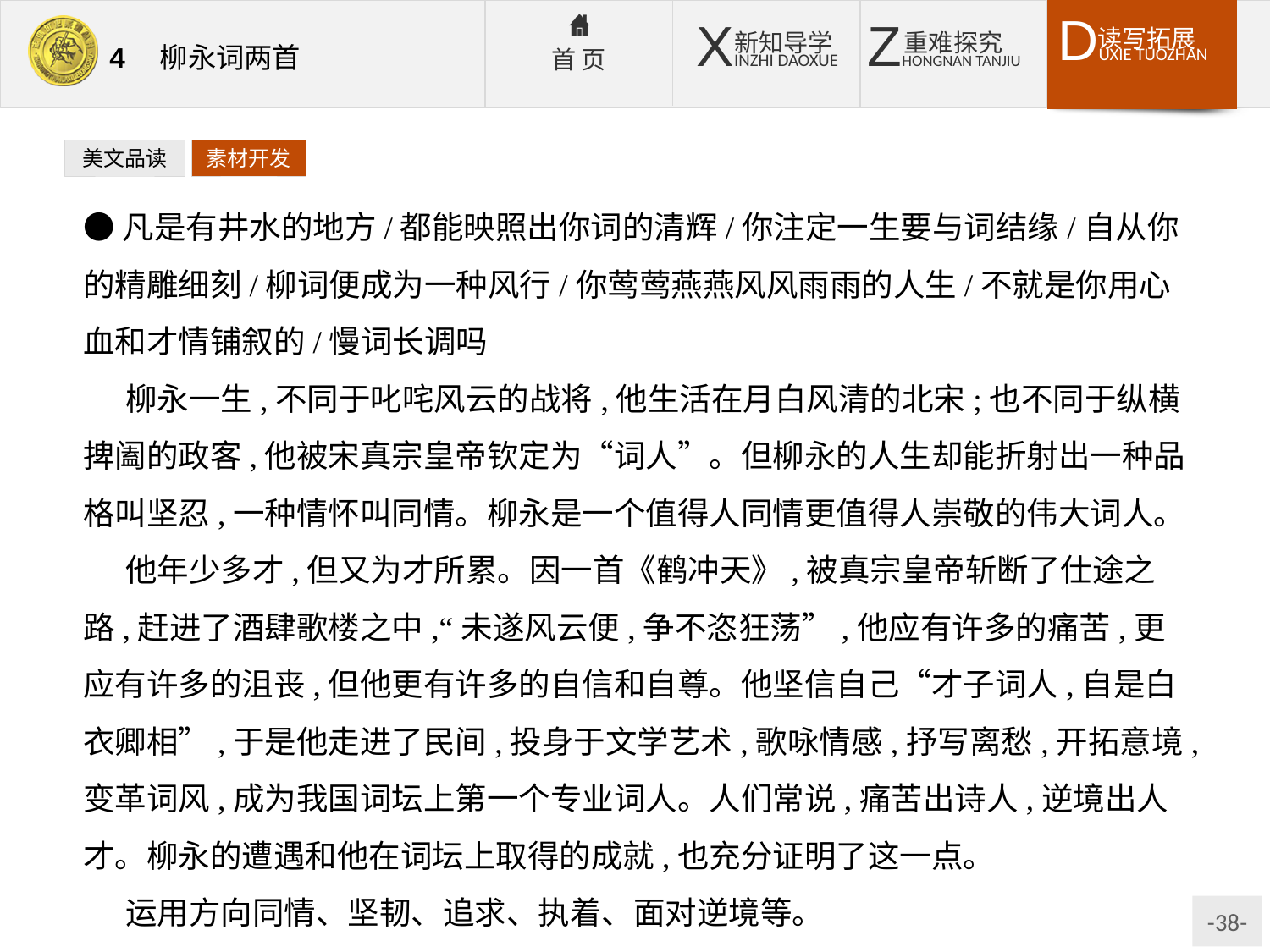

美文品读
素材开发
●凡是有井水的地方/都能映照出你词的清辉/你注定一生要与词结缘/自从你的精雕细刻/柳词便成为一种风行/你莺莺燕燕风风雨雨的人生/不就是你用心血和才情铺叙的/慢词长调吗
柳永一生,不同于叱咤风云的战将,他生活在月白风清的北宋;也不同于纵横捭阖的政客,他被宋真宗皇帝钦定为“词人”。但柳永的人生却能折射出一种品格叫坚忍,一种情怀叫同情。柳永是一个值得人同情更值得人崇敬的伟大词人。
他年少多才,但又为才所累。因一首《鹤冲天》,被真宗皇帝斩断了仕途之路,赶进了酒肆歌楼之中,“未遂风云便,争不恣狂荡”,他应有许多的痛苦,更应有许多的沮丧,但他更有许多的自信和自尊。他坚信自己“才子词人,自是白衣卿相”,于是他走进了民间,投身于文学艺术,歌咏情感,抒写离愁,开拓意境,变革词风,成为我国词坛上第一个专业词人。人们常说,痛苦出诗人,逆境出人才。柳永的遭遇和他在词坛上取得的成就,也充分证明了这一点。
运用方向同情、坚韧、追求、执着、面对逆境等。